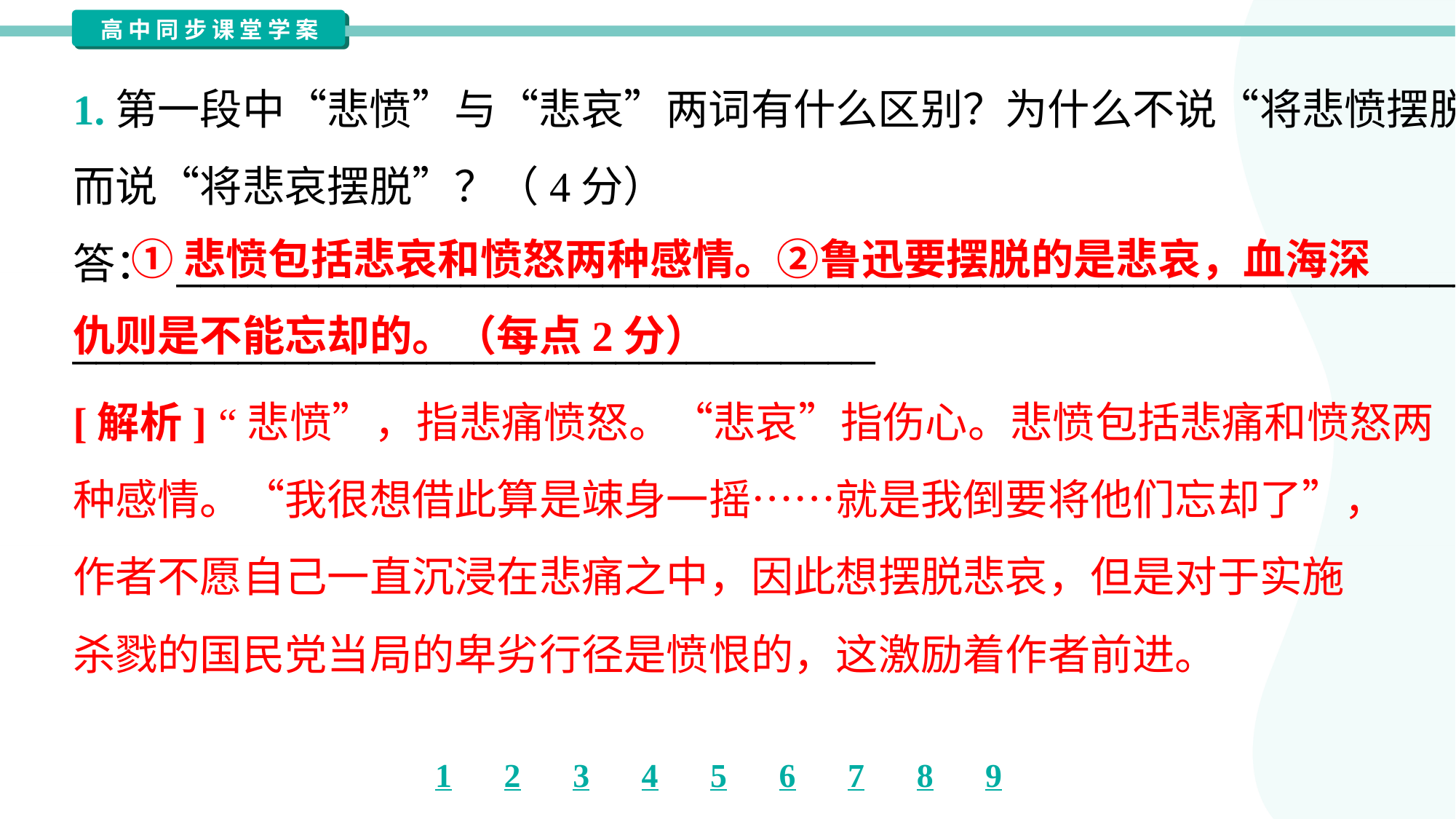

1.第一段中“悲愤”与“悲哀”两词有什么区别？为什么不说“将悲愤摆脱”
而说“将悲哀摆脱”？（4分）
答： ________________________________________________________
__________________________________
      ①悲愤包括悲哀和愤怒两种感情。②鲁迅要摆脱的是悲哀，血海深仇则是不能忘却的。（每点2分）
[解析] “悲愤”，指悲痛愤怒。“悲哀”指伤心。悲愤包括悲痛和愤怒两
种感情。“我很想借此算是竦身一摇……就是我倒要将他们忘却了”，
作者不愿自己一直沉浸在悲痛之中，因此想摆脱悲哀，但是对于实施
杀戮的国民党当局的卑劣行径是愤恨的，这激励着作者前进。